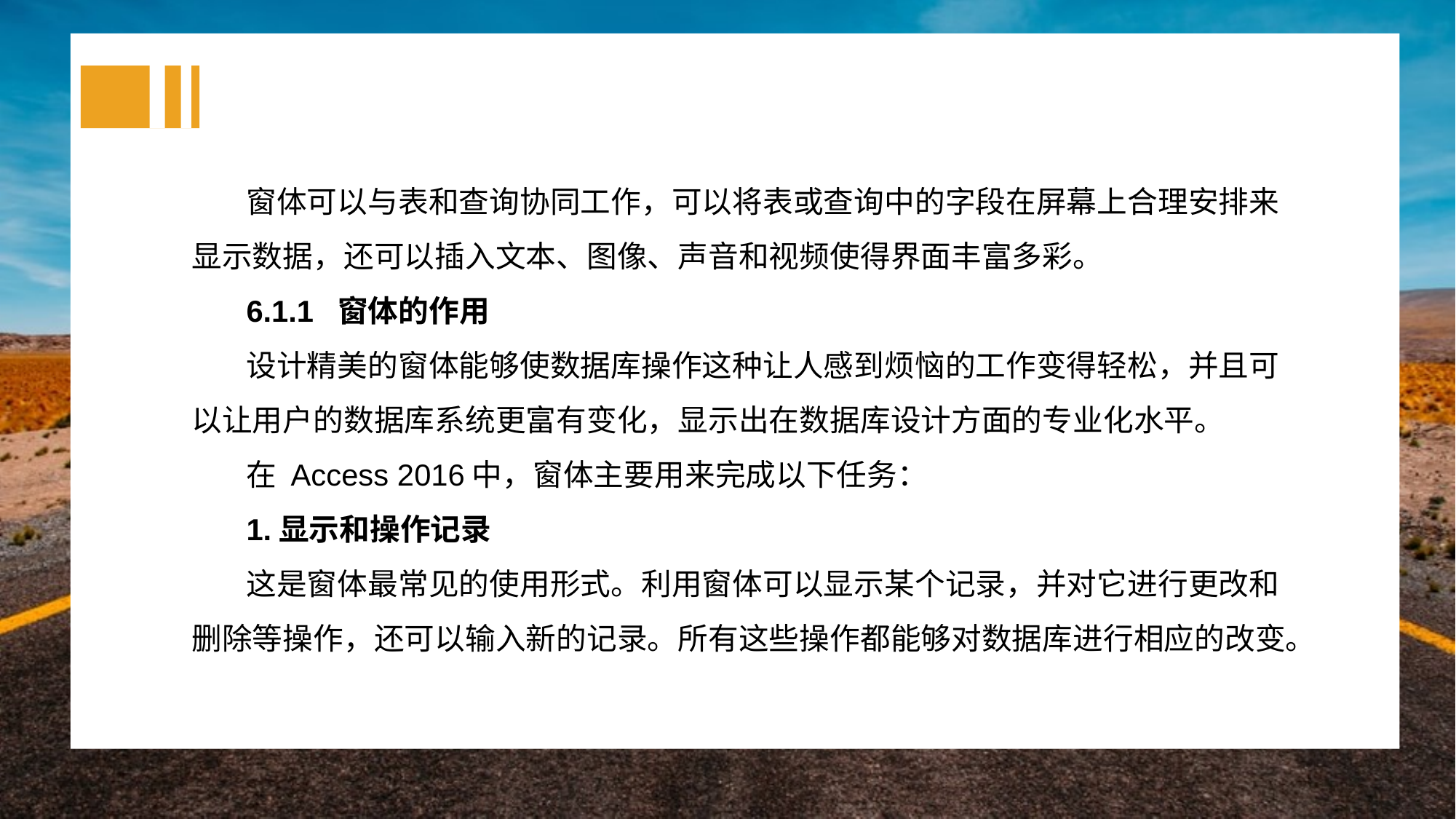

窗体可以与表和查询协同工作，可以将表或查询中的字段在屏幕上合理安排来显示数据，还可以插入文本、图像、声音和视频使得界面丰富多彩。
6.1.1  窗体的作用
设计精美的窗体能够使数据库操作这种让人感到烦恼的工作变得轻松，并且可以让用户的数据库系统更富有变化，显示出在数据库设计方面的专业化水平。
在 Access 2016中，窗体主要用来完成以下任务：
1.显示和操作记录
这是窗体最常见的使用形式。利用窗体可以显示某个记录，并对它进行更改和删除等操作，还可以输入新的记录。所有这些操作都能够对数据库进行相应的改变。